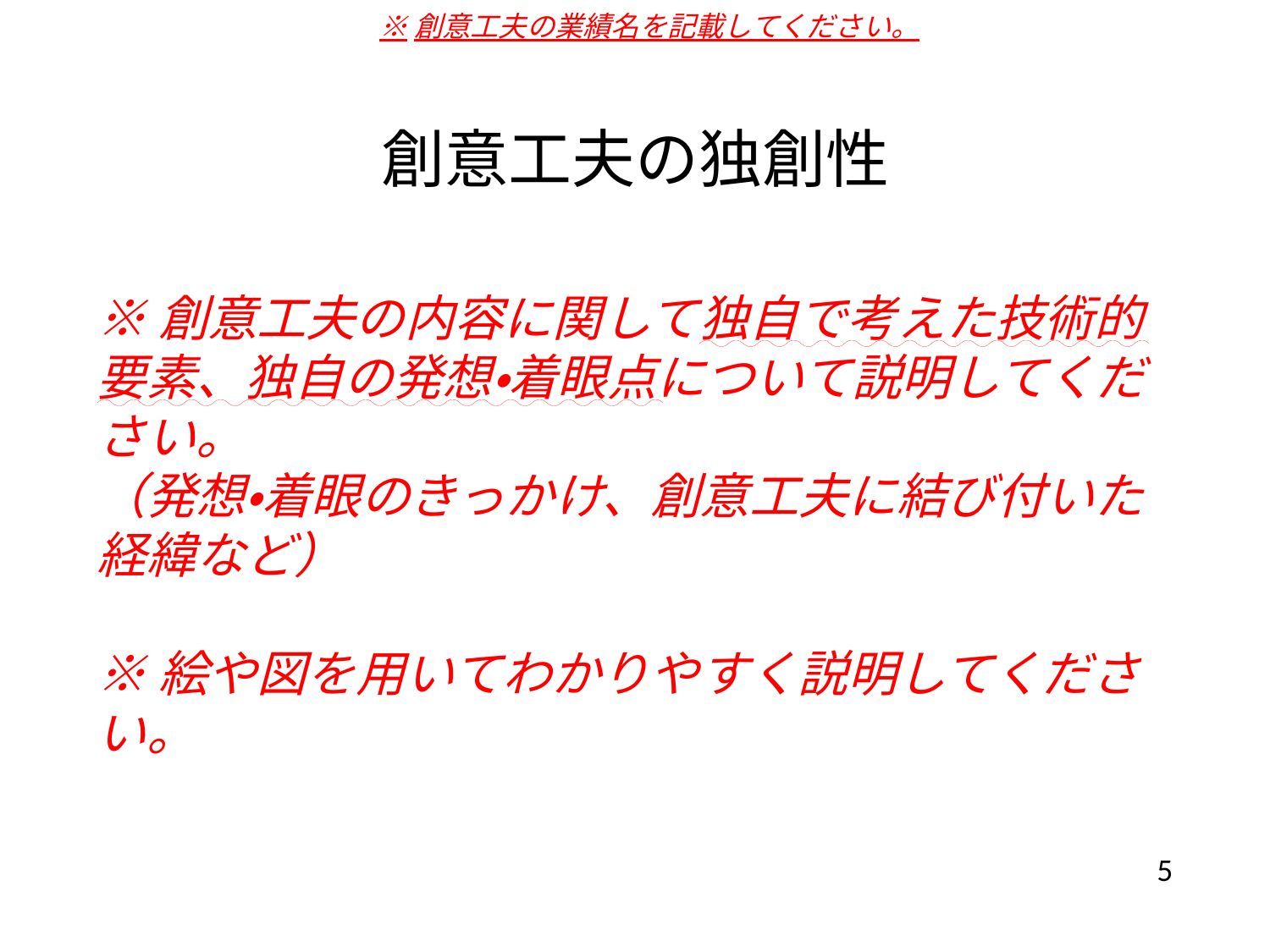

※創意工夫の業績名を記載してください。
# 創意工夫の独創性
※創意工夫の内容に関して独自で考えた技術的要素、独自の発想・着眼点について説明してください。
（発想・着眼のきっかけ、創意工夫に結び付いた経緯など）

※絵や図を用いてわかりやすく説明してください。

5